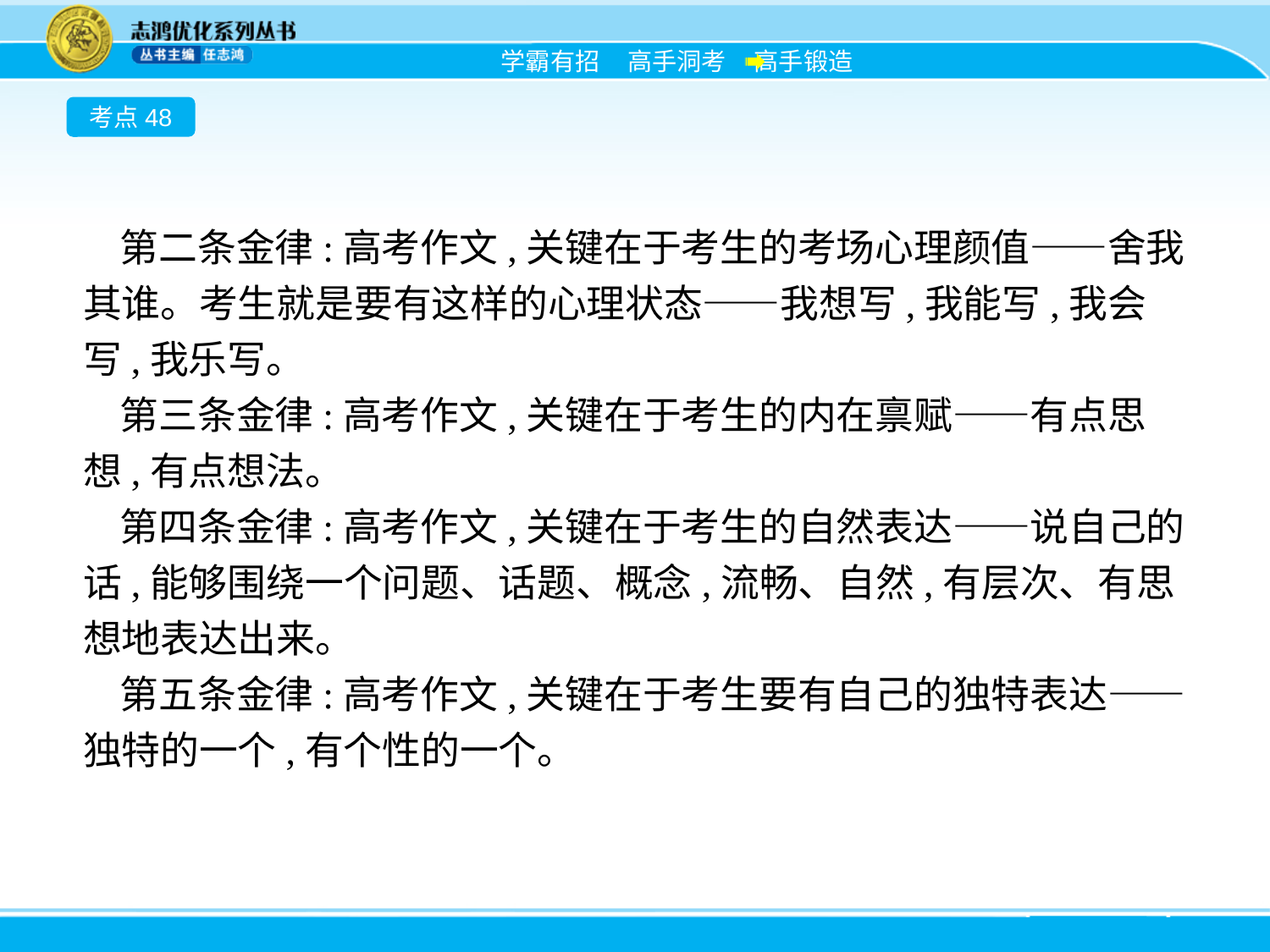

考点48
第二条金律:高考作文,关键在于考生的考场心理颜值——舍我其谁。考生就是要有这样的心理状态——我想写,我能写,我会写,我乐写。
第三条金律:高考作文,关键在于考生的内在禀赋——有点思想,有点想法。
第四条金律:高考作文,关键在于考生的自然表达——说自己的话,能够围绕一个问题、话题、概念,流畅、自然,有层次、有思想地表达出来。
第五条金律:高考作文,关键在于考生要有自己的独特表达——独特的一个,有个性的一个。